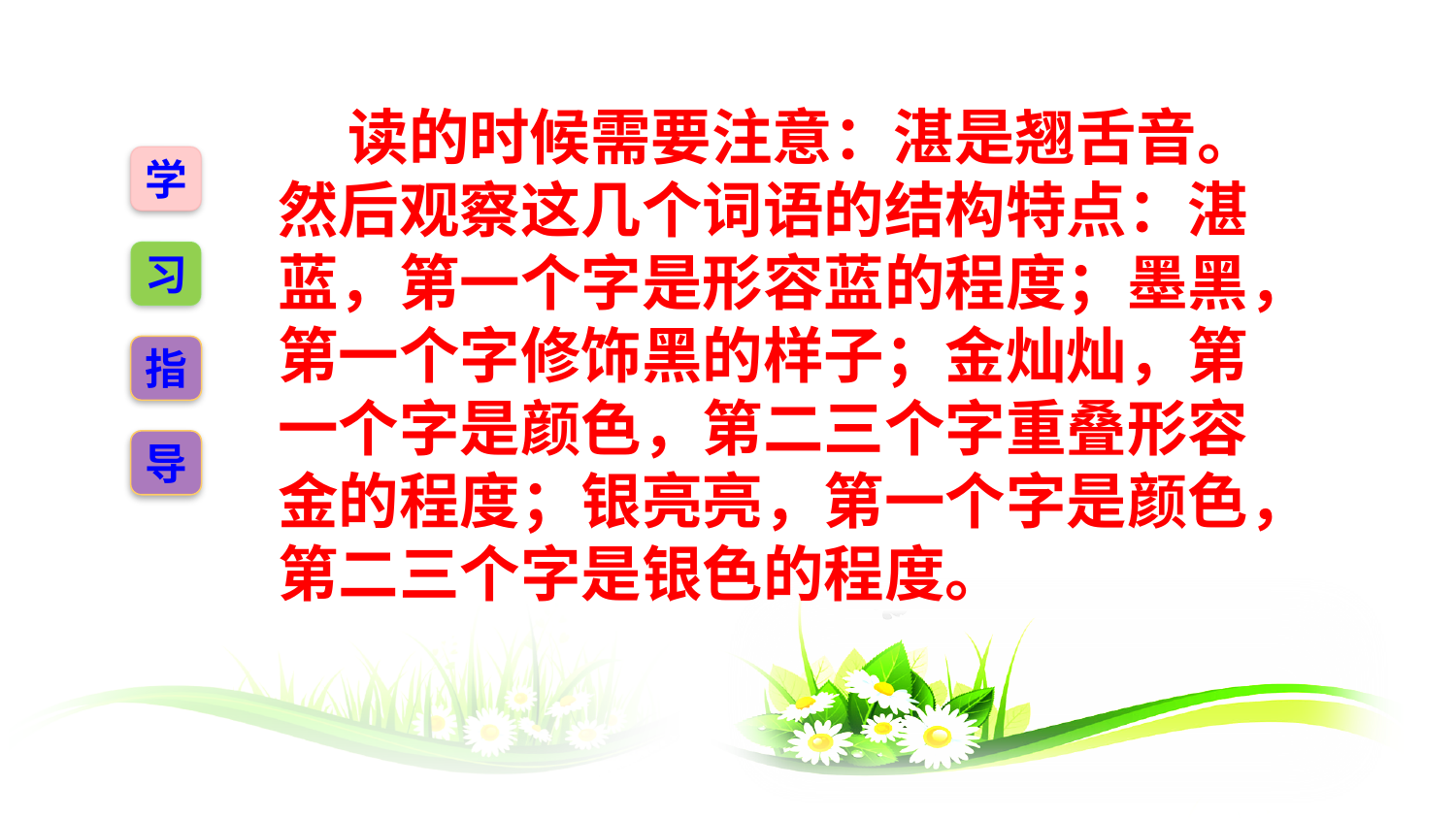

读的时候需要注意：湛是翘舌音。然后观察这几个词语的结构特点：湛蓝，第一个字是形容蓝的程度；墨黑，第一个字修饰黑的样子；金灿灿，第一个字是颜色，第二三个字重叠形容金的程度；银亮亮，第一个字是颜色，第二三个字是银色的程度。
学
习
指
导